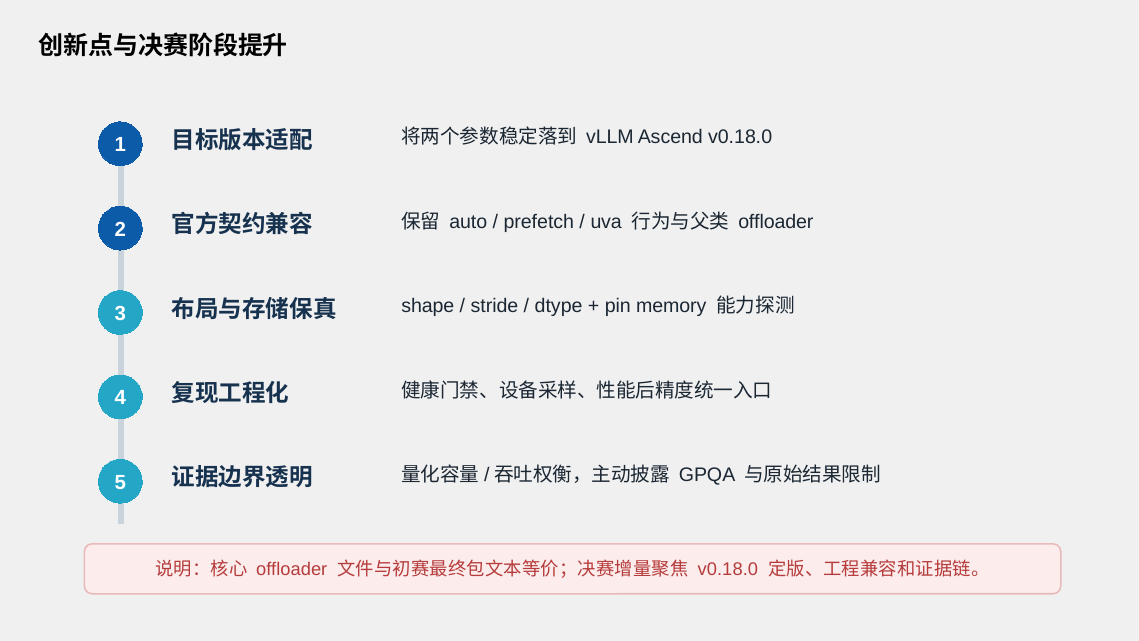

创新点与决赛阶段提升
目标版本适配
将两个参数稳定落到 vLLM Ascend v0.18.0

1

官方契约兼容
保留 auto / prefetch / uva 行为与父类 offloader

2
布局与存储保真
shape / stride / dtype + pin memory 能力探测

3
复现工程化
健康门禁、设备采样、性能后精度统一入口

4
证据边界透明
量化容量/吞吐权衡，主动披露 GPQA 与原始结果限制

5

说明：核心 offloader 文件与初赛最终包文本等价；决赛增量聚焦 v0.18.0 定版、工程兼容和证据链。